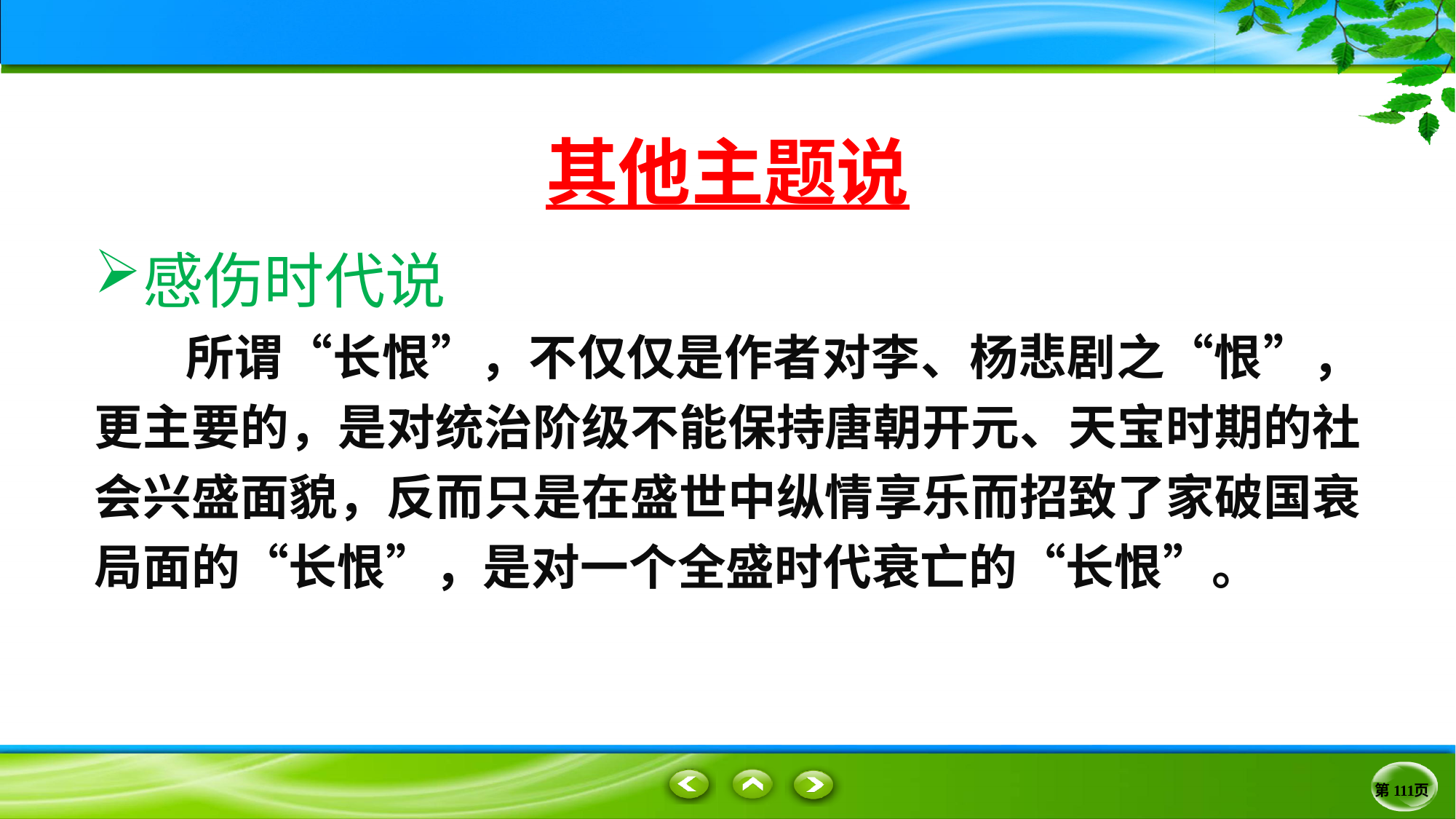

其他主题说
感伤时代说
       所谓“长恨”，不仅仅是作者对李、杨悲剧之“恨”，更主要的，是对统治阶级不能保持唐朝开元、天宝时期的社会兴盛面貌，反而只是在盛世中纵情享乐而招致了家破国衰局面的“长恨”，是对一个全盛时代衰亡的“长恨”。